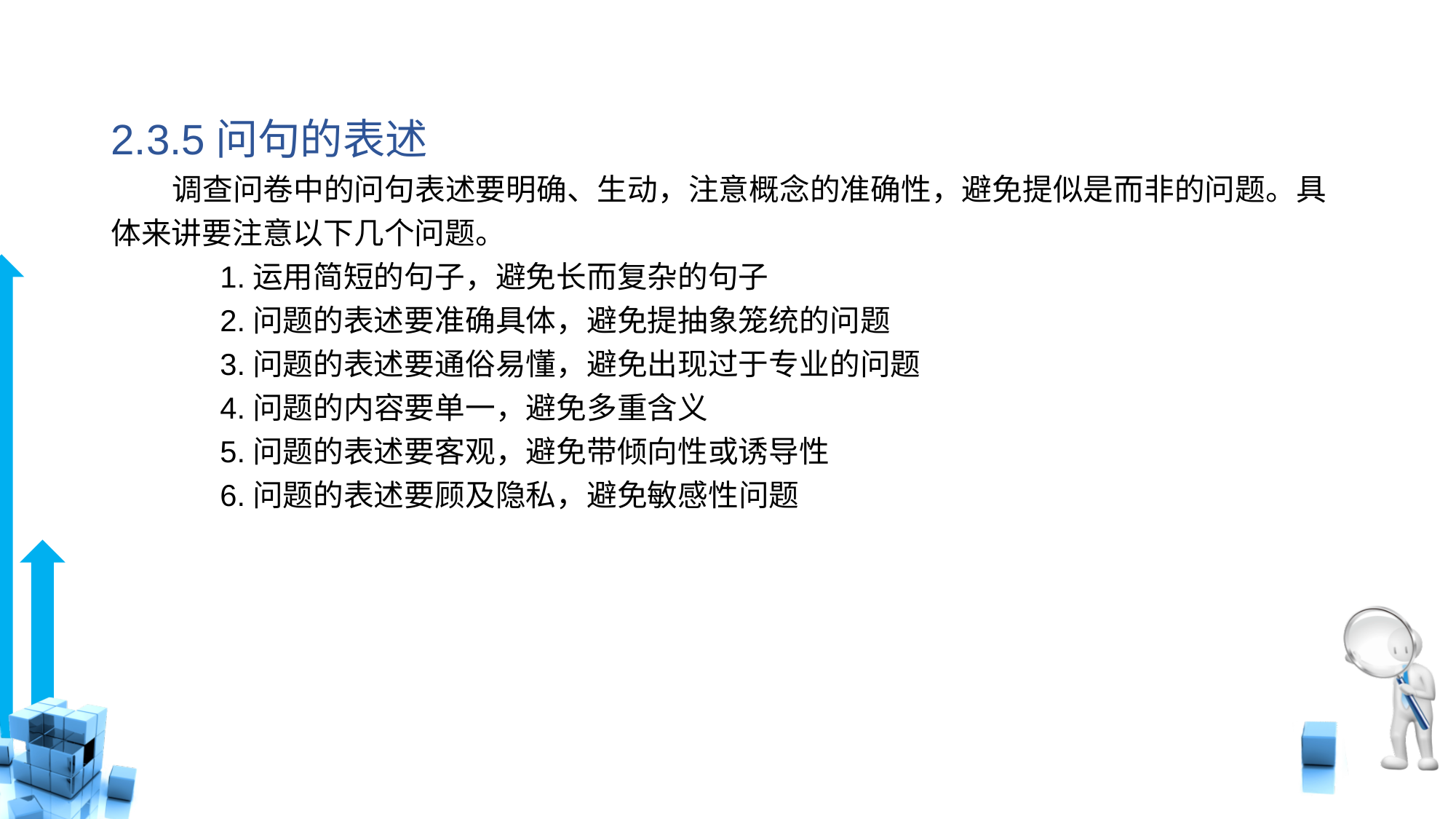

# 2.3.5问句的表述
        调查问卷中的问句表述要明确、生动，注意概念的准确性，避免提似是而非的问题。具体来讲要注意以下几个问题。
	1.运用简短的句子，避免长而复杂的句子
	2.问题的表述要准确具体，避免提抽象笼统的问题
	3.问题的表述要通俗易懂，避免出现过于专业的问题
	4.问题的内容要单一，避免多重含义
	5.问题的表述要客观，避免带倾向性或诱导性
	6.问题的表述要顾及隐私，避免敏感性问题